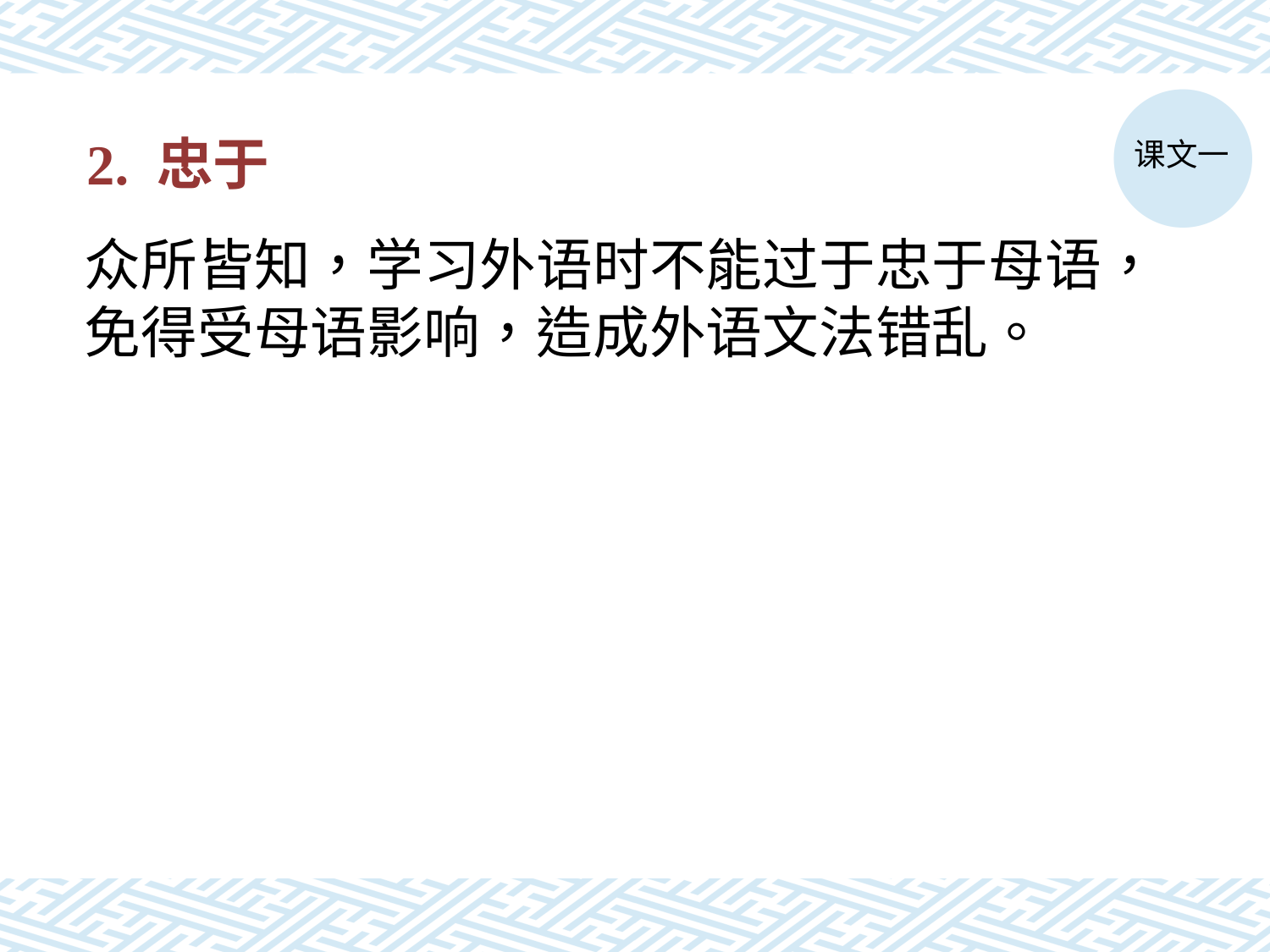

课文一
# 2. 忠于
众所皆知，学习外语时不能过于忠于母语，免得受母语影响，造成外语文法错乱。